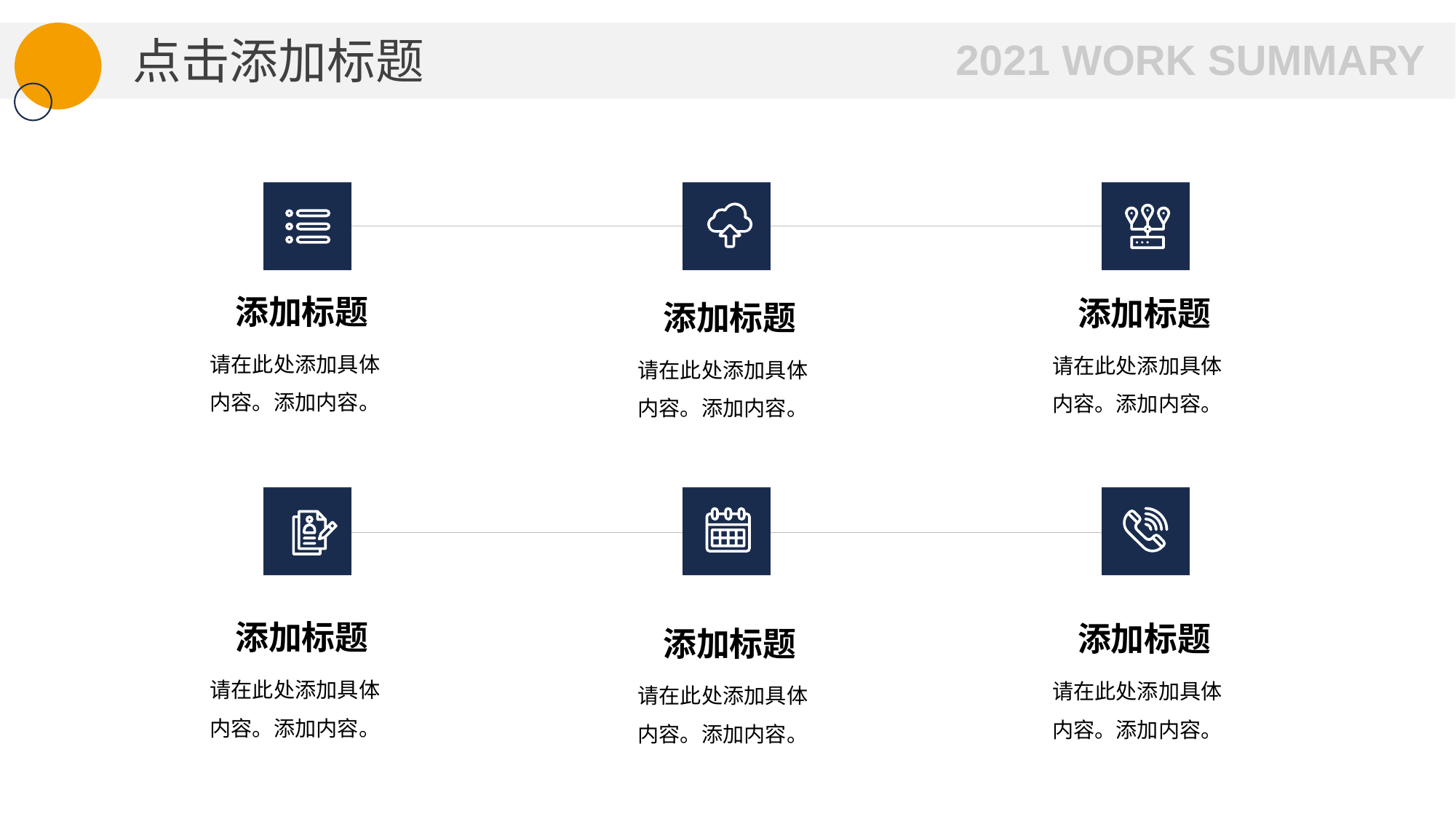

点击添加标题
2021 WORK SUMMARY

添加标题
请在此处添加具体内容。添加内容。
添加标题
请在此处添加具体内容。添加内容。
添加标题
请在此处添加具体内容。添加内容。

添加标题
请在此处添加具体内容。添加内容。
添加标题
请在此处添加具体内容。添加内容。
添加标题
请在此处添加具体内容。添加内容。